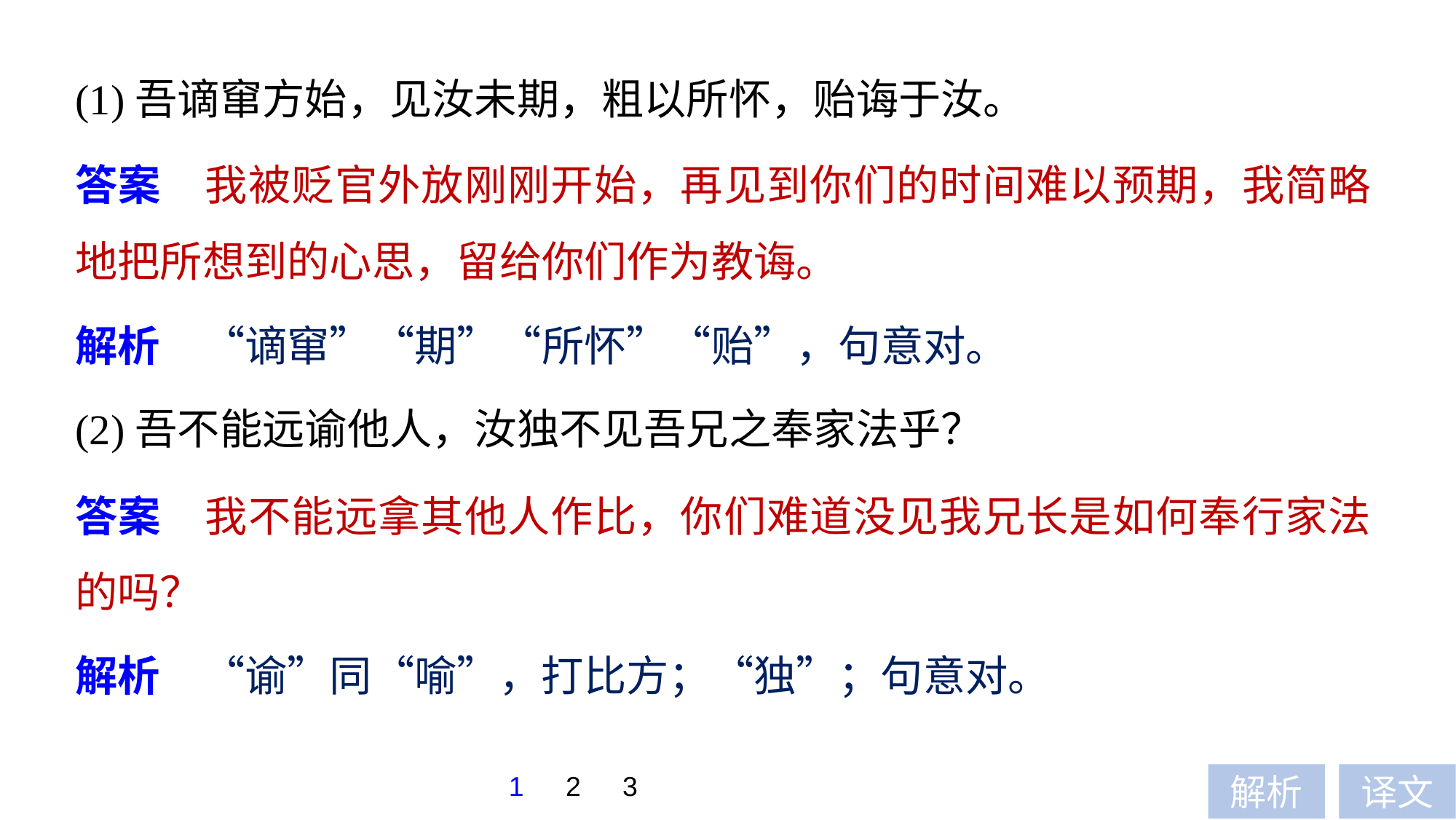

(1)吾谪窜方始，见汝未期，粗以所怀，贻诲于汝。
答案　我被贬官外放刚刚开始，再见到你们的时间难以预期，我简略地把所想到的心思，留给你们作为教诲。
解析　“谪窜”“期”“所怀”“贻”，句意对。
(2)吾不能远谕他人，汝独不见吾兄之奉家法乎？
答案　我不能远拿其他人作比，你们难道没见我兄长是如何奉行家法的吗？
解析　“谕”同“喻”，打比方；“独”；句意对。
1
2
3
解析
译文